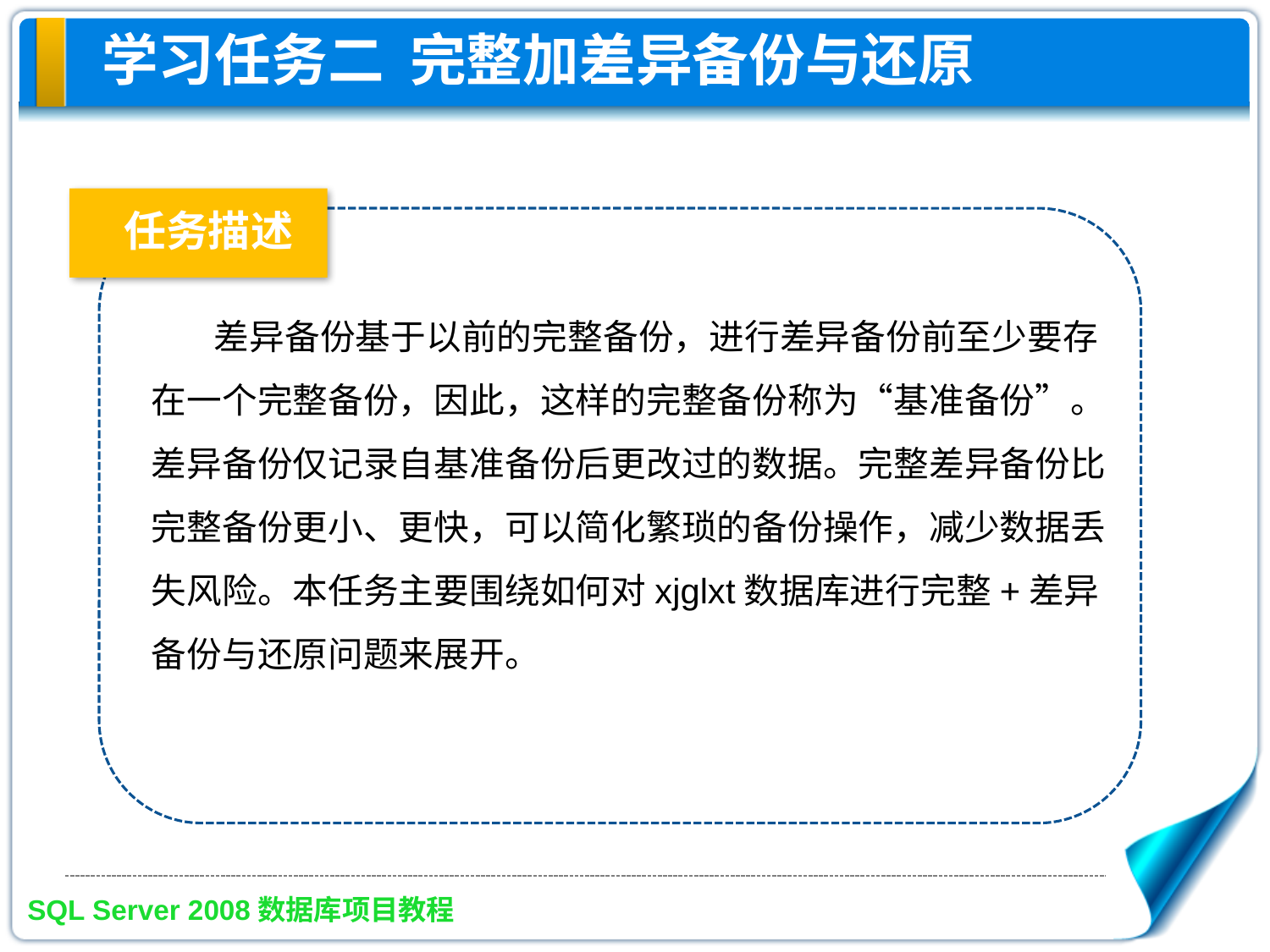

学习任务二  完整加差异备份与还原

任务描述

            差异备份基于以前的完整备份，进行差异备份前至少要存在一个完整备份，因此，这样的完整备份称为“基准备份”。差异备份仅记录自基准备份后更改过的数据。完整差异备份比完整备份更小、更快，可以简化繁琐的备份操作，减少数据丢失风险。本任务主要围绕如何对xjglxt数据库进行完整+差异备份与还原问题来展开。